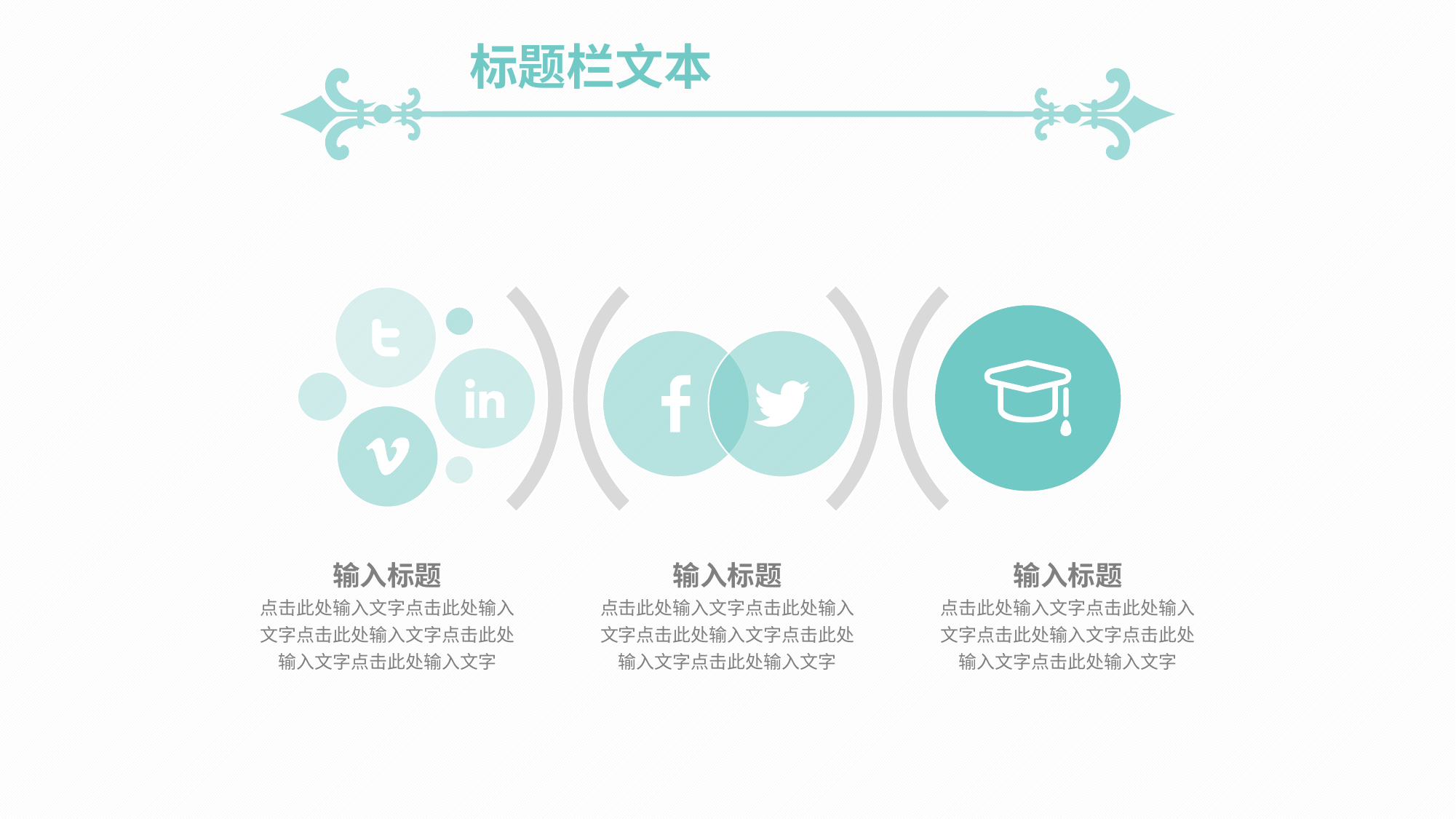

标题栏文本

输入标题
点击此处输入文字点击此处输入文字点击此处输入文字点击此处输入文字点击此处输入文字
输入标题
点击此处输入文字点击此处输入文字点击此处输入文字点击此处输入文字点击此处输入文字
输入标题
点击此处输入文字点击此处输入文字点击此处输入文字点击此处输入文字点击此处输入文字